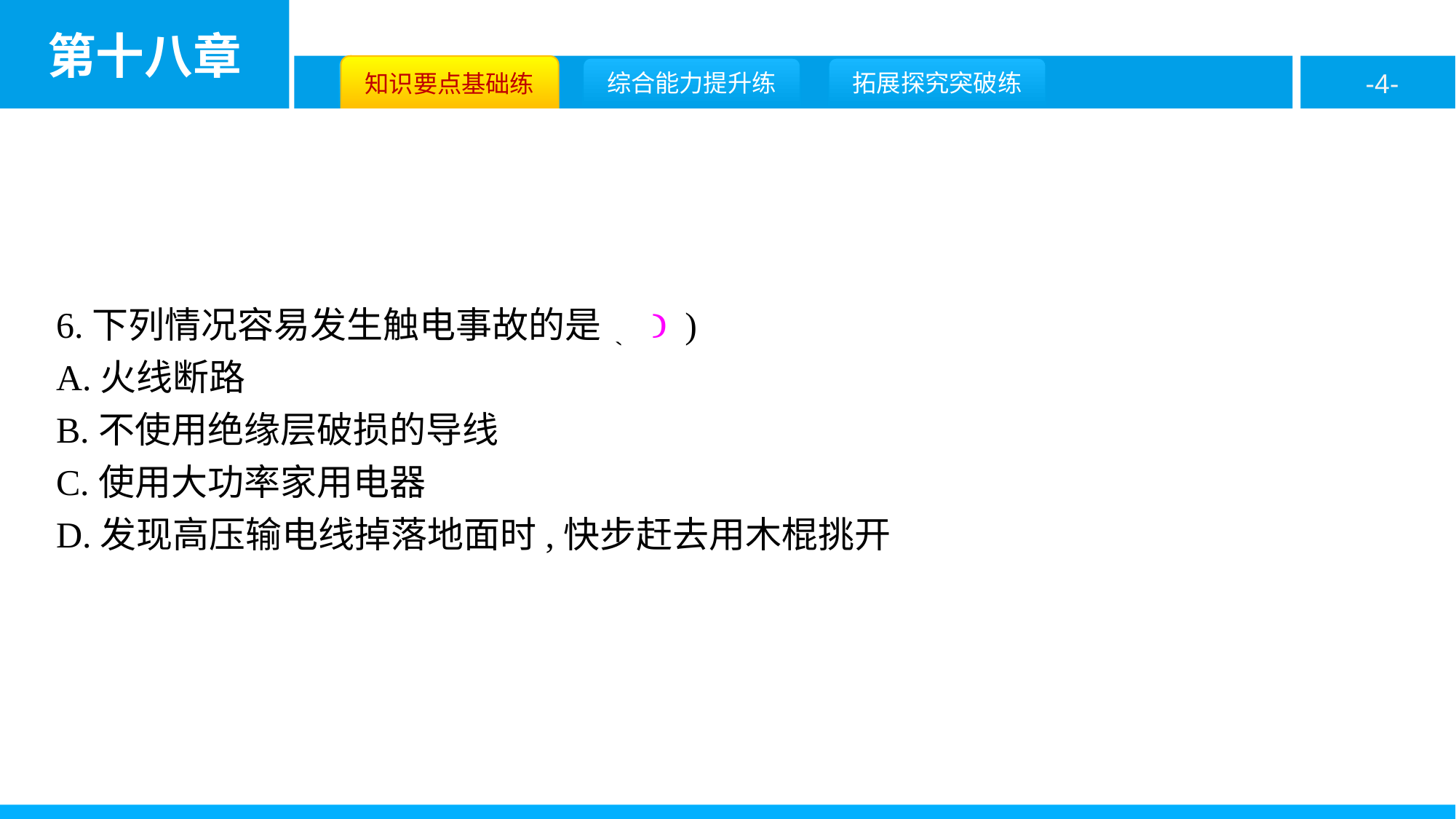

6.下列情况容易发生触电事故的是(  D  )
A.火线断路
B.不使用绝缘层破损的导线
C.使用大功率家用电器
D.发现高压输电线掉落地面时,快步赶去用木棍挑开